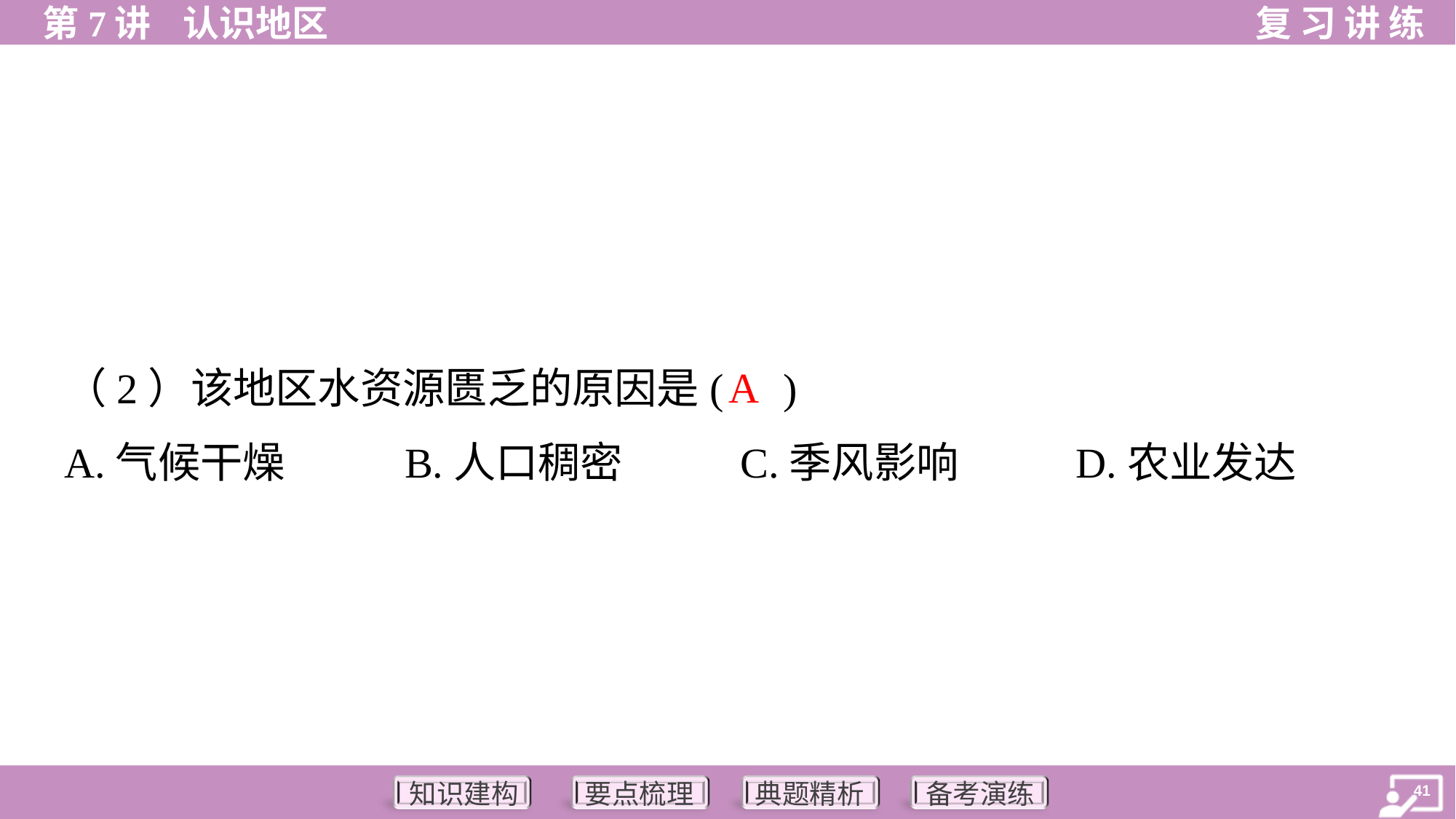

A
（2）该地区水资源匮乏的原因是(     )
A.气候干燥	B.人口稠密	C.季风影响	D.农业发达